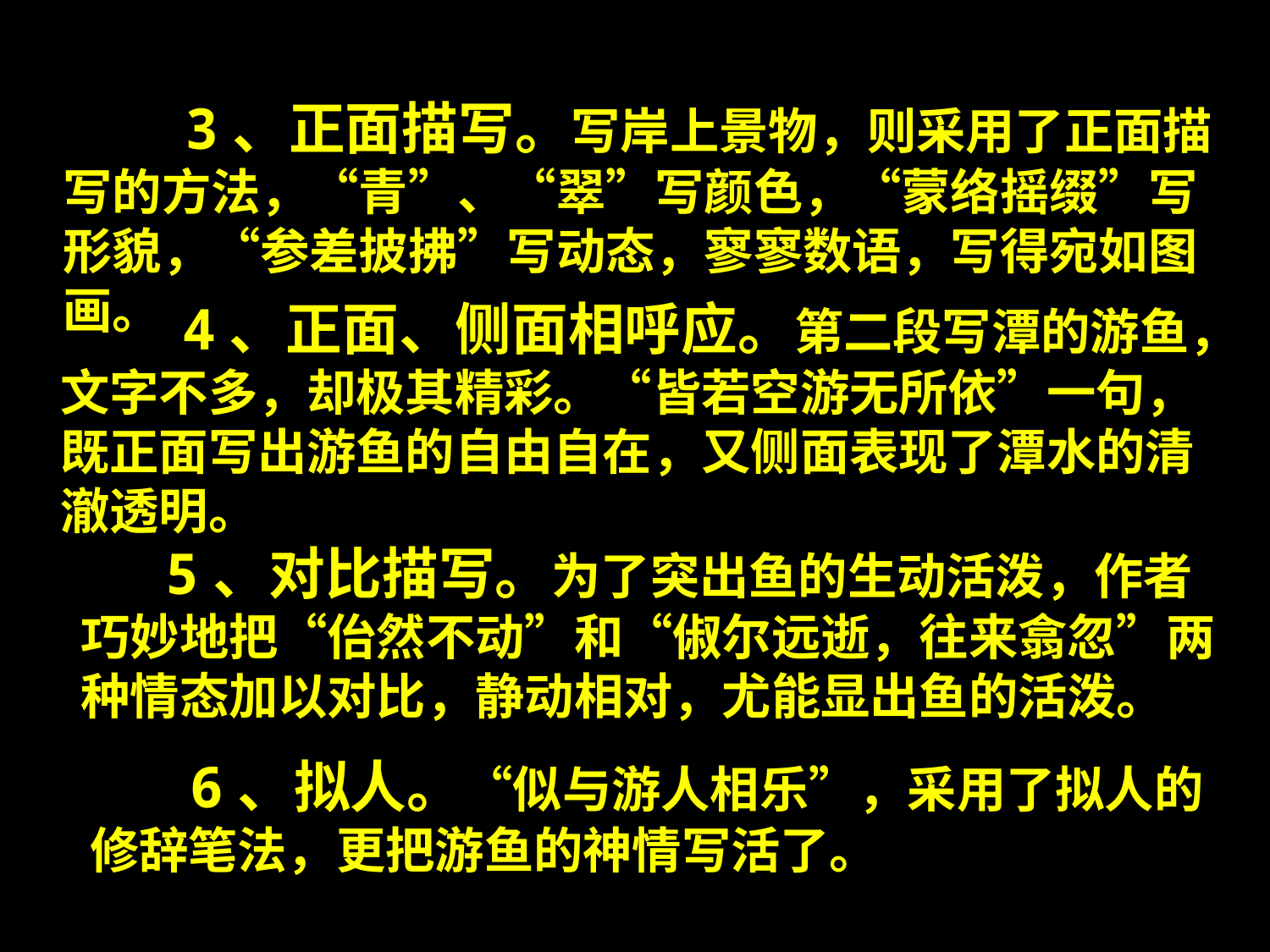

3、正面描写。写岸上景物，则采用了正面描写的方法，“青”、“翠”写颜色，“蒙络摇缀”写形貌，“参差披拂”写动态，寥寥数语，写得宛如图画。
     4、正面、侧面相呼应。第二段写潭的游鱼，文字不多，却极其精彩。“皆若空游无所依”一句，既正面写出游鱼的自由自在，又侧面表现了潭水的清澈透明。
        5、对比描写。为了突出鱼的生动活泼，作者巧妙地把“佁然不动”和“俶尔远逝，往来翕忽”两种情态加以对比，静动相对，尤能显出鱼的活泼。
     6、拟人。“似与游人相乐”，采用了拟人的修辞笔法，更把游鱼的神情写活了。